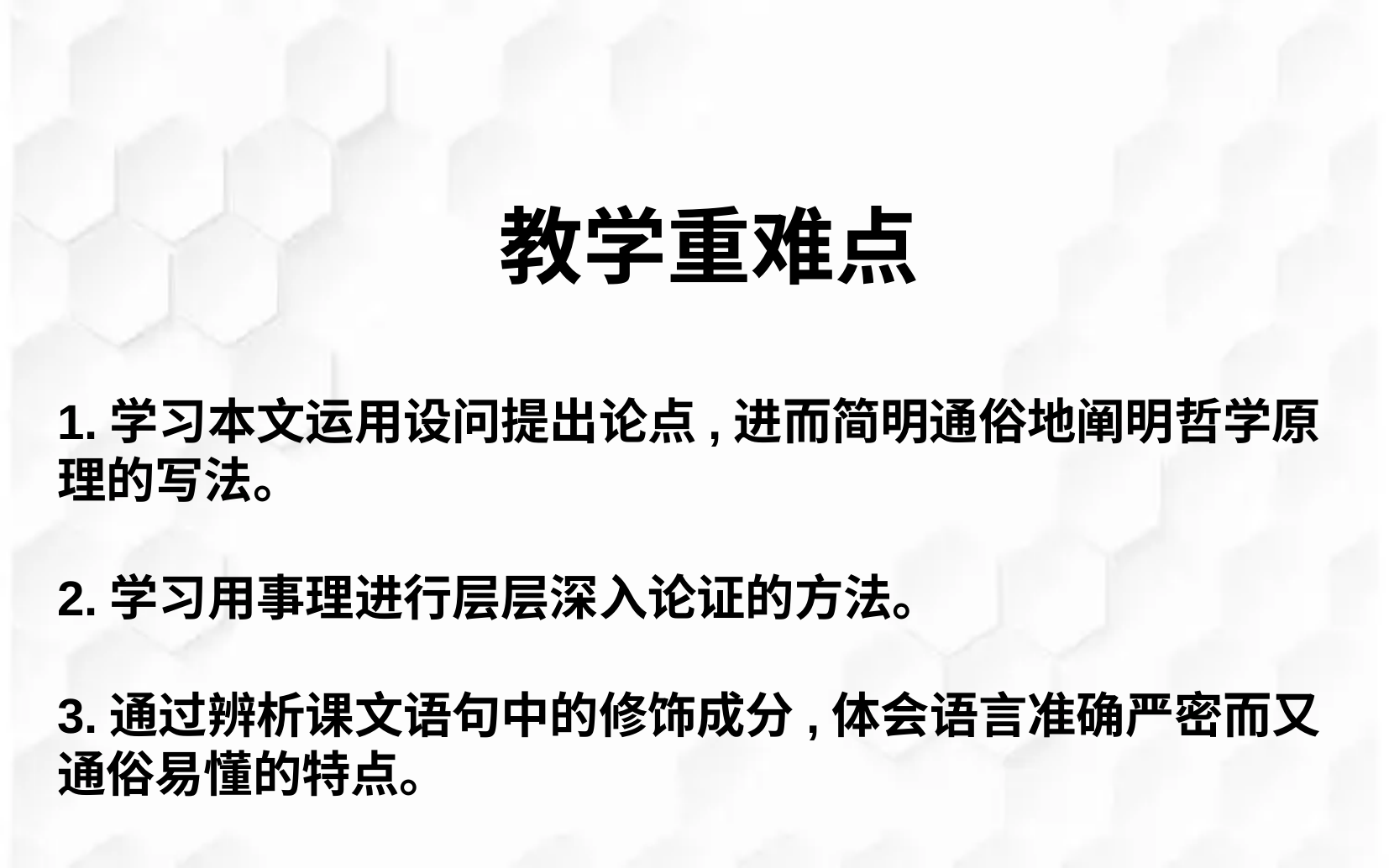

教学重难点
1.学习本文运用设问提出论点,进而简明通俗地阐明哲学原理的写法。

2.学习用事理进行层层深入论证的方法。

3.通过辨析课文语句中的修饰成分,体会语言准确严密而又通俗易懂的特点。